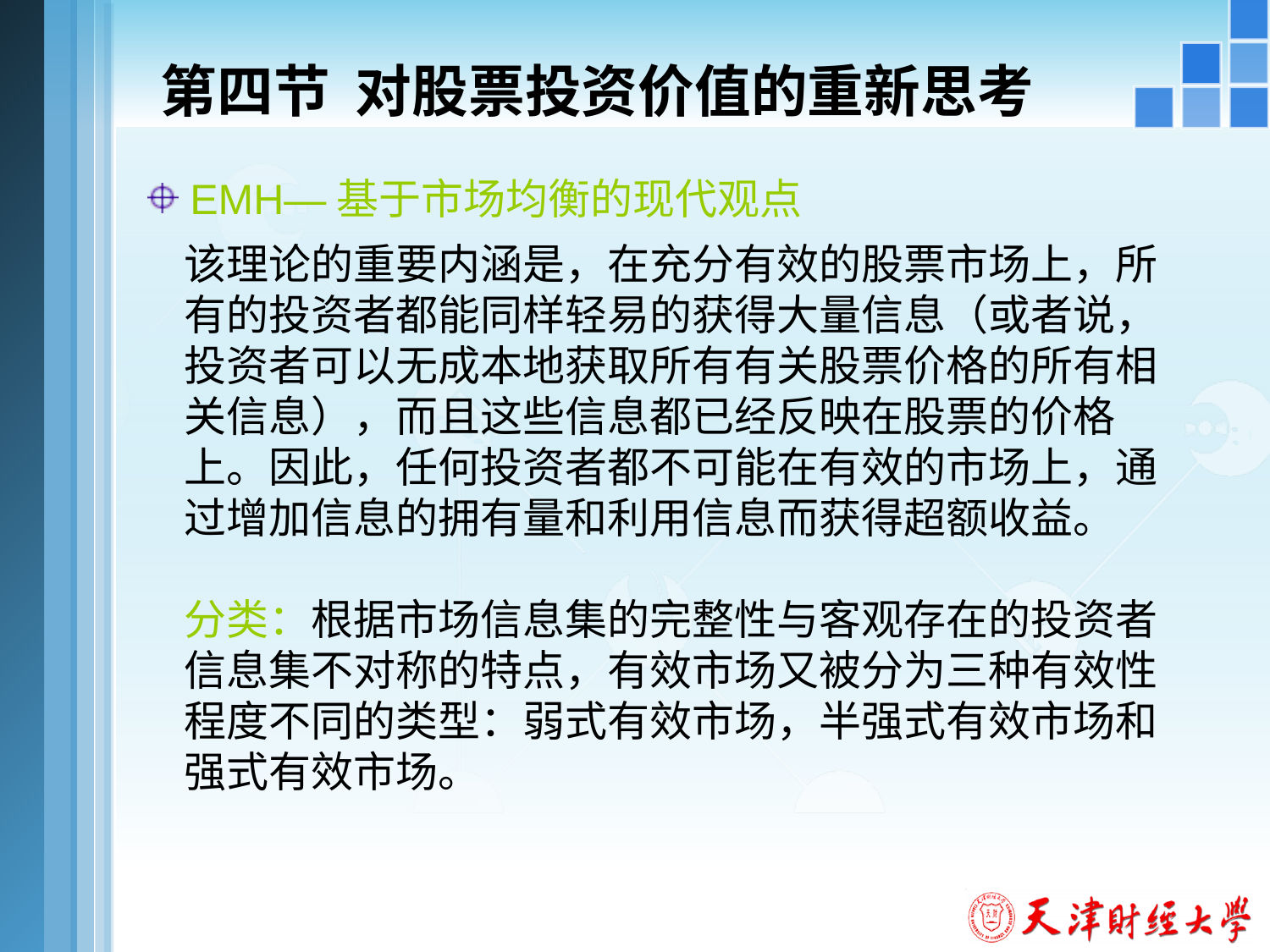

第四节  对股票投资价值的重新思考
 EMH—基于市场均衡的现代观点
该理论的重要内涵是，在充分有效的股票市场上，所有的投资者都能同样轻易的获得大量信息（或者说，投资者可以无成本地获取所有有关股票价格的所有相关信息），而且这些信息都已经反映在股票的价格上。因此，任何投资者都不可能在有效的市场上，通过增加信息的拥有量和利用信息而获得超额收益。

分类：根据市场信息集的完整性与客观存在的投资者信息集不对称的特点，有效市场又被分为三种有效性程度不同的类型：弱式有效市场，半强式有效市场和强式有效市场。